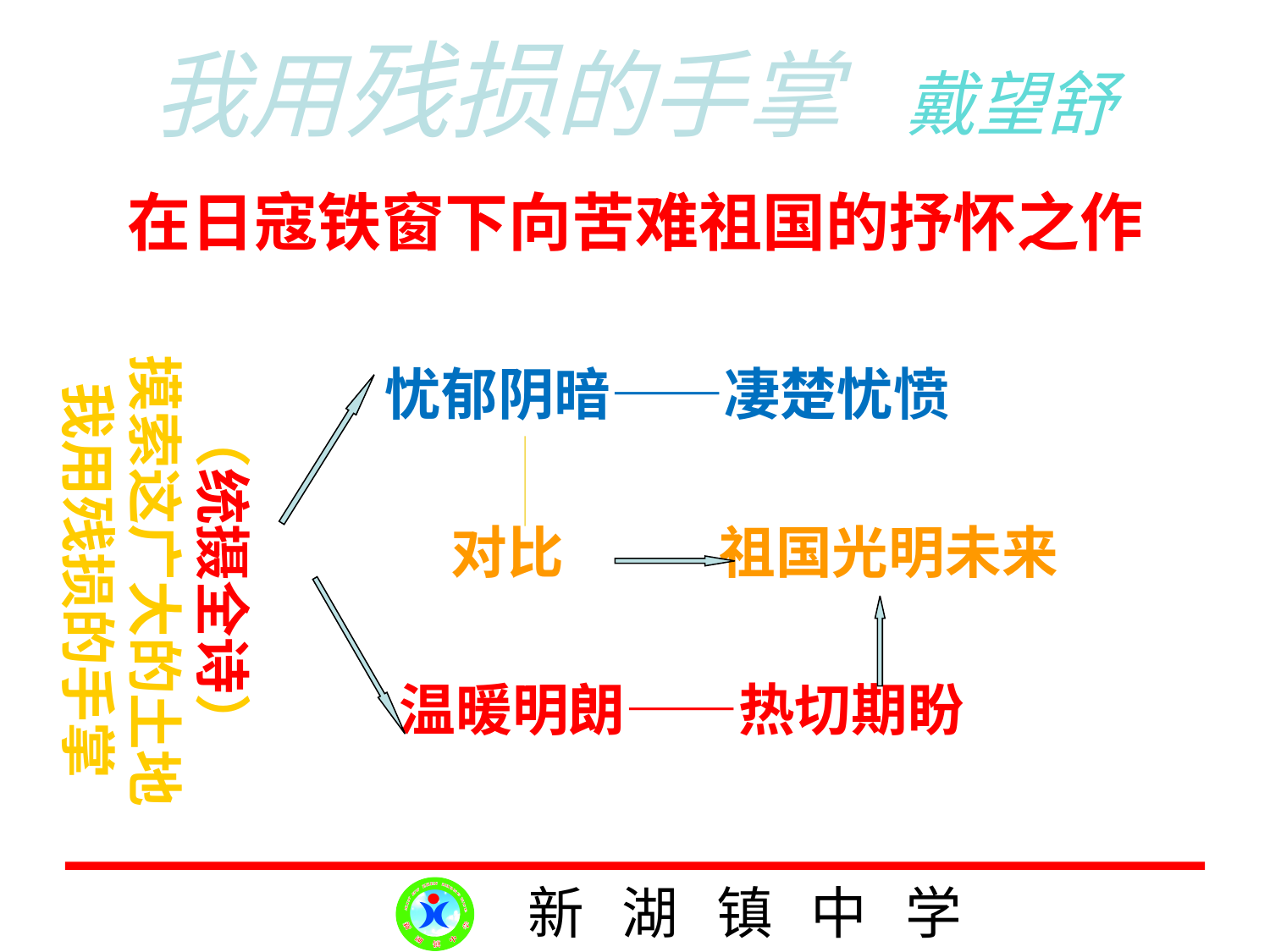

# 我用残损的手掌   戴望舒
在日寇铁窗下向苦难祖国的抒怀之作

         忧郁阴暗——凄楚忧愤

                            对比            祖国光明未来

                        温暖明朗——热切期盼
（统摄全诗）
摸索这广大的土地我用残损的手掌